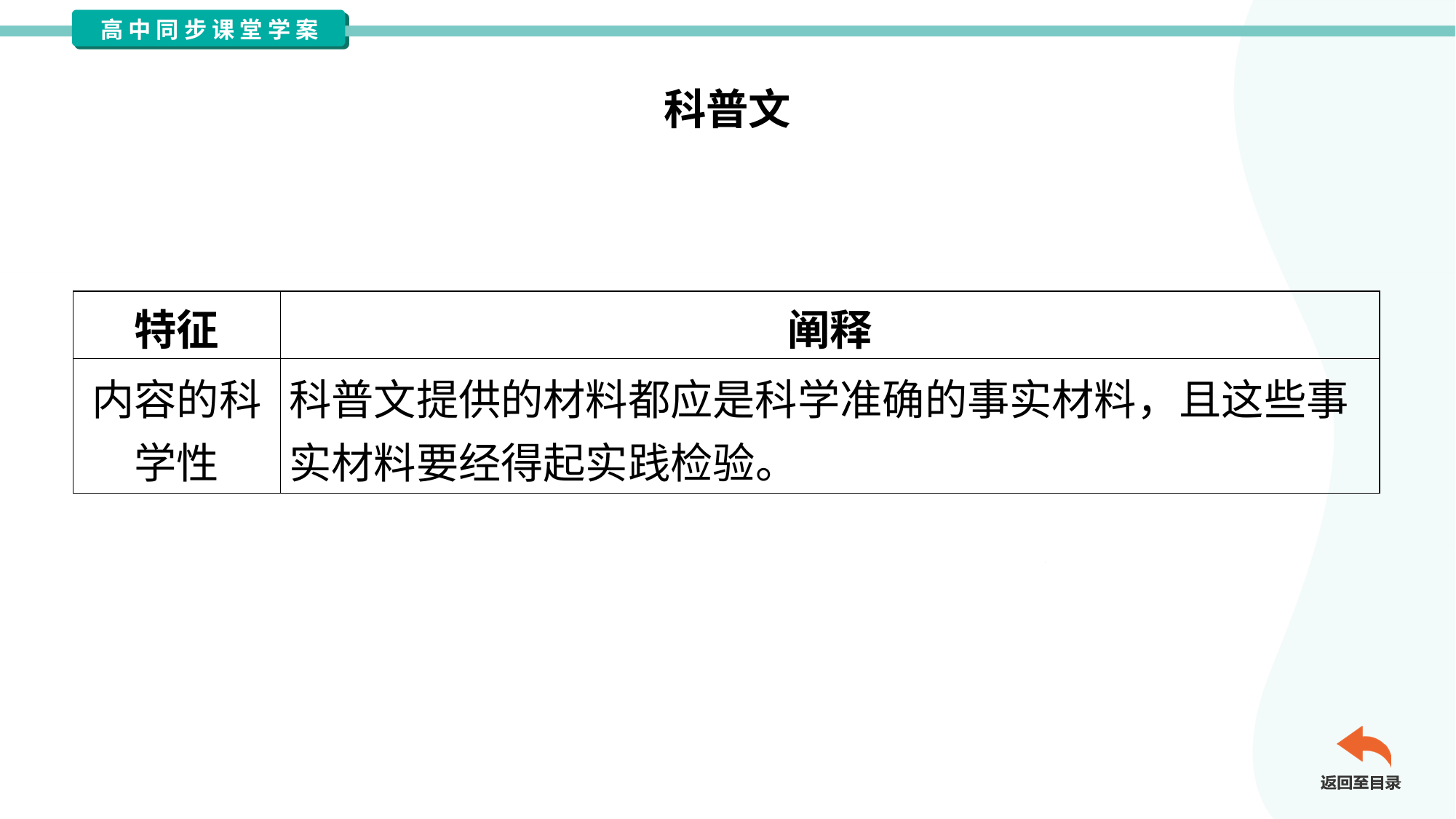

科普文
    科普文属于说明文,目的是介绍科学知识、讲述科学道理。
    科普文具有以下文体特征：#2.1.1
| 特征 | 阐释 |
| --- | --- |
| 内容的科 学性 | 科普文提供的材料都应是科学准确的事实材料，且这些事 实材料要经得起实践检验。 |